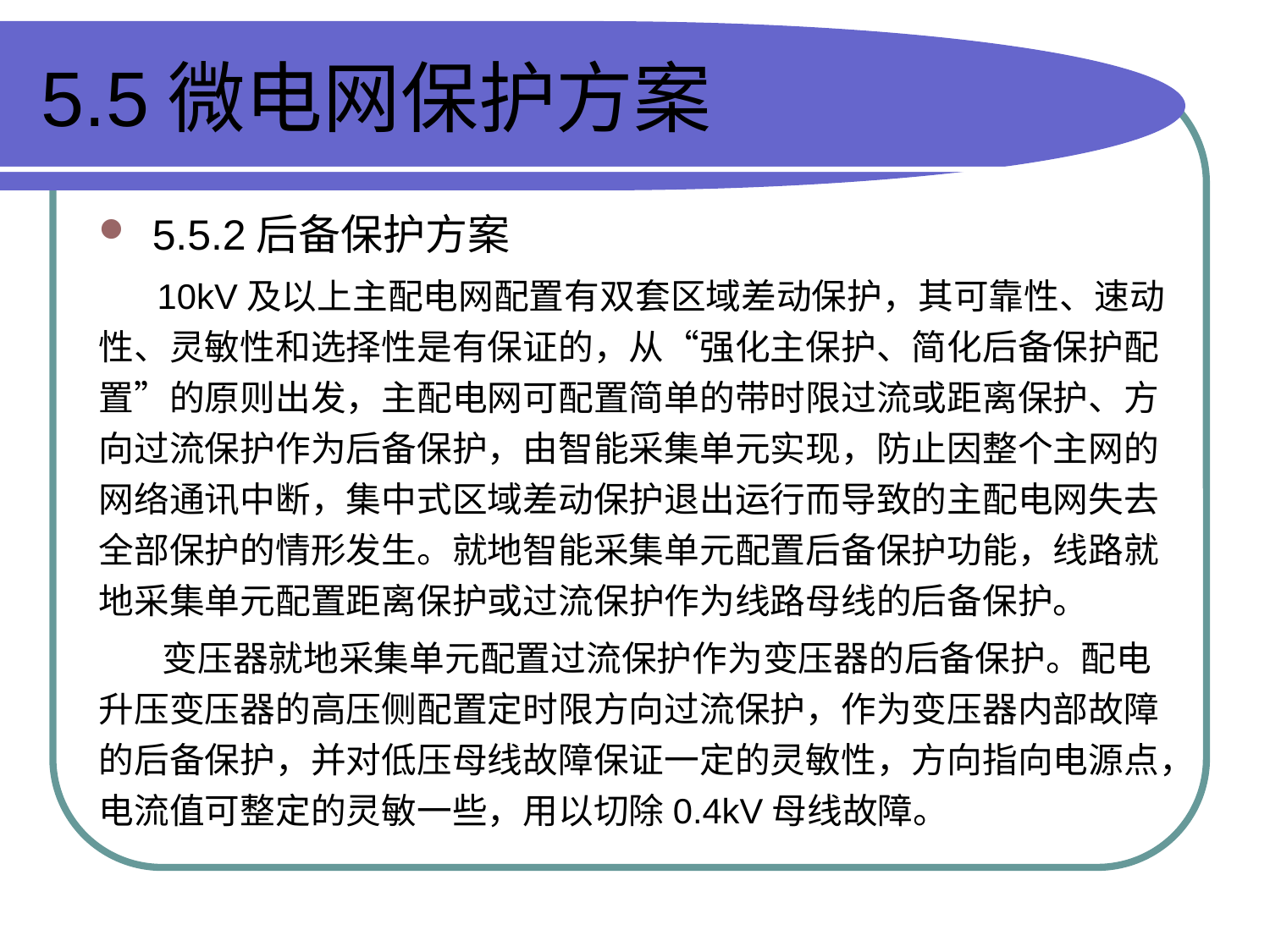

# 5.5微电网保护方案
5.5.2后备保护方案
      10kV及以上主配电网配置有双套区域差动保护，其可靠性、速动性、灵敏性和选择性是有保证的，从“强化主保护、简化后备保护配置”的原则出发，主配电网可配置简单的带时限过流或距离保护、方向过流保护作为后备保护，由智能采集单元实现，防止因整个主网的网络通讯中断，集中式区域差动保护退出运行而导致的主配电网失去全部保护的情形发生。就地智能采集单元配置后备保护功能，线路就地采集单元配置距离保护或过流保护作为线路母线的后备保护。
       变压器就地采集单元配置过流保护作为变压器的后备保护。配电升压变压器的高压侧配置定时限方向过流保护，作为变压器内部故障的后备保护，并对低压母线故障保证一定的灵敏性，方向指向电源点，电流值可整定的灵敏一些，用以切除0.4kV母线故障。
86